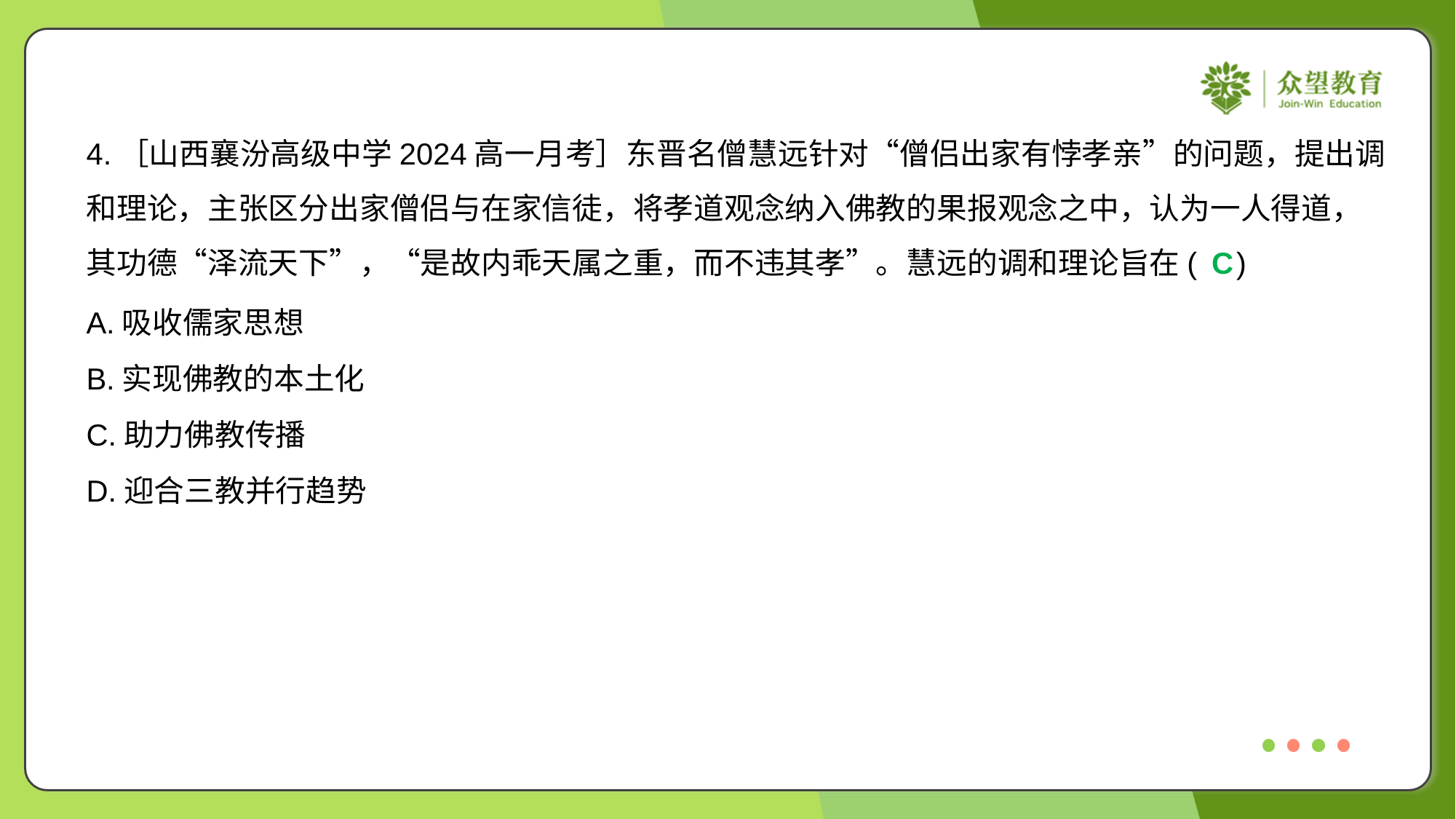

4.［山西襄汾高级中学2024高一月考］东晋名僧慧远针对“僧侣出家有悖孝亲”的问题，提出调
和理论，主张区分出家僧侣与在家信徒，将孝道观念纳入佛教的果报观念之中，认为一人得道，
其功德“泽流天下”，“是故内乖天属之重，而不违其孝”。慧远的调和理论旨在(     )
C
A.吸收儒家思想
B.实现佛教的本土化
C.助力佛教传播
D.迎合三教并行趋势